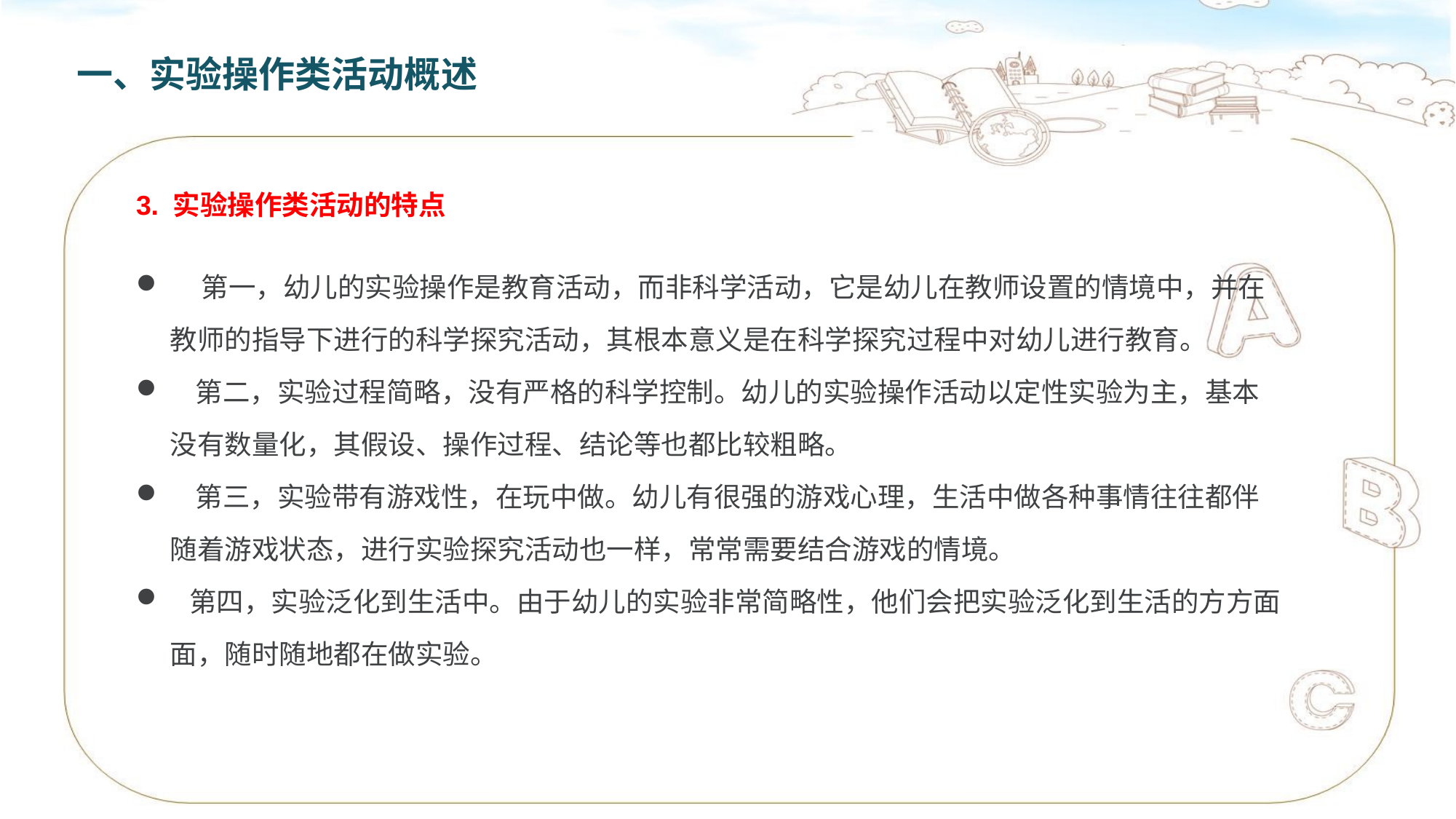

一、实验操作类活动概述
3. 实验操作类活动的特点
    第一，幼儿的实验操作是教育活动，而非科学活动，它是幼儿在教师设置的情境中，并在教师的指导下进行的科学探究活动，其根本意义是在科学探究过程中对幼儿进行教育。
   第二，实验过程简略，没有严格的科学控制。幼儿的实验操作活动以定性实验为主，基本没有数量化，其假设、操作过程、结论等也都比较粗略。
   第三，实验带有游戏性，在玩中做。幼儿有很强的游戏心理，生活中做各种事情往往都伴随着游戏状态，进行实验探究活动也一样，常常需要结合游戏的情境。
  第四，实验泛化到生活中。由于幼儿的实验非常简略性，他们会把实验泛化到生活的方方面面，随时随地都在做实验。